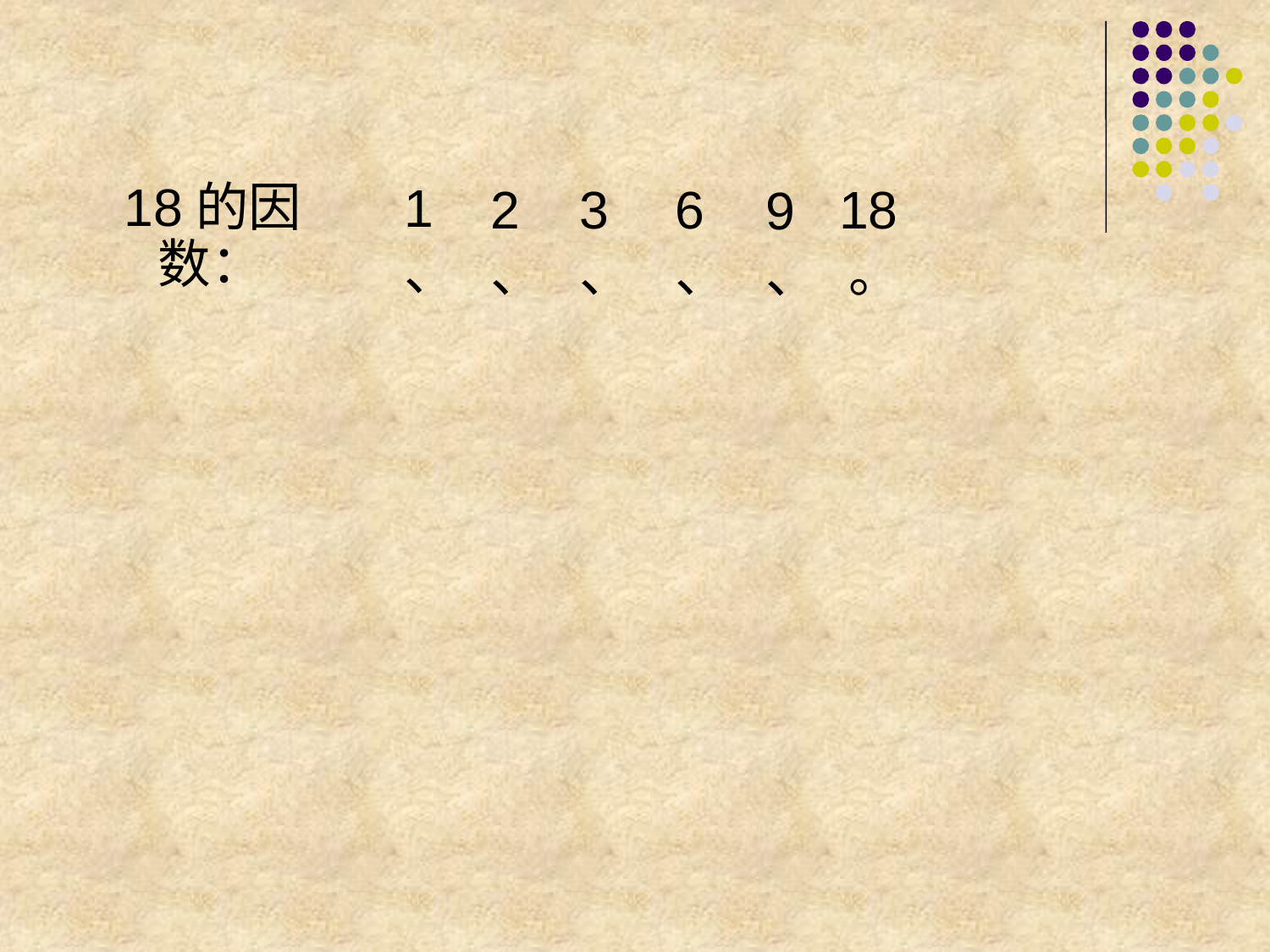

1、
2、
3、
6、
18。
9、
 18的因数：